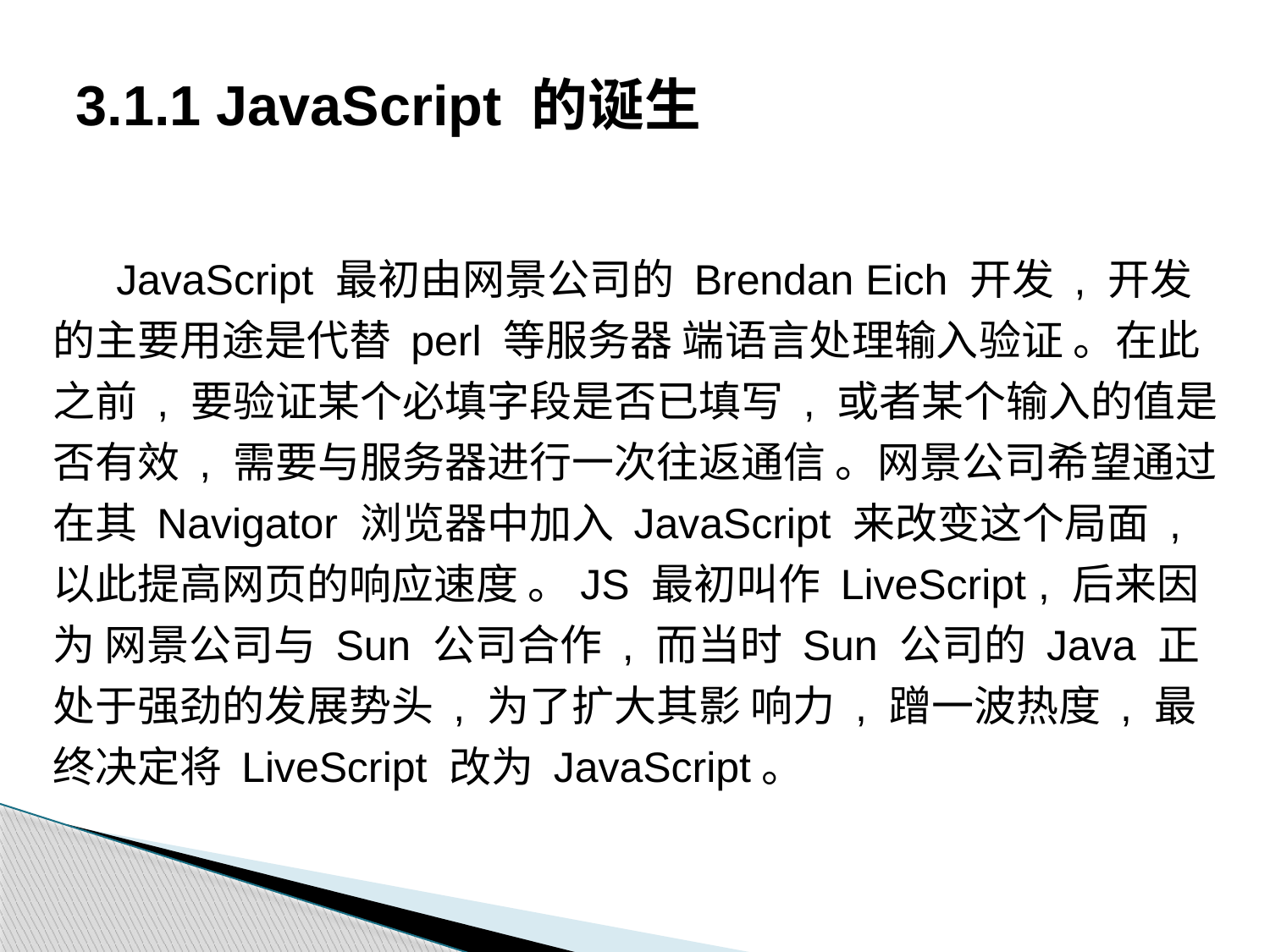

# 3.1.1 JavaScript 的诞生
JavaScript 最初由网景公司的 Brendan Eich 开发 , 开发的主要用途是代替 perl 等服务器 端语言处理输入验证 。在此之前 , 要验证某个必填字段是否已填写 , 或者某个输入的值是 否有效 , 需要与服务器进行一次往返通信 。网景公司希望通过在其 Navigator 浏览器中加入 JavaScript 来改变这个局面 ,  以此提高网页的响应速度 。JS 最初叫作 LiveScript , 后来因为 网景公司与 Sun 公司合作 , 而当时 Sun 公司的 Java 正处于强劲的发展势头 , 为了扩大其影 响力 , 蹭一波热度 , 最终决定将 LiveScript 改为 JavaScript。